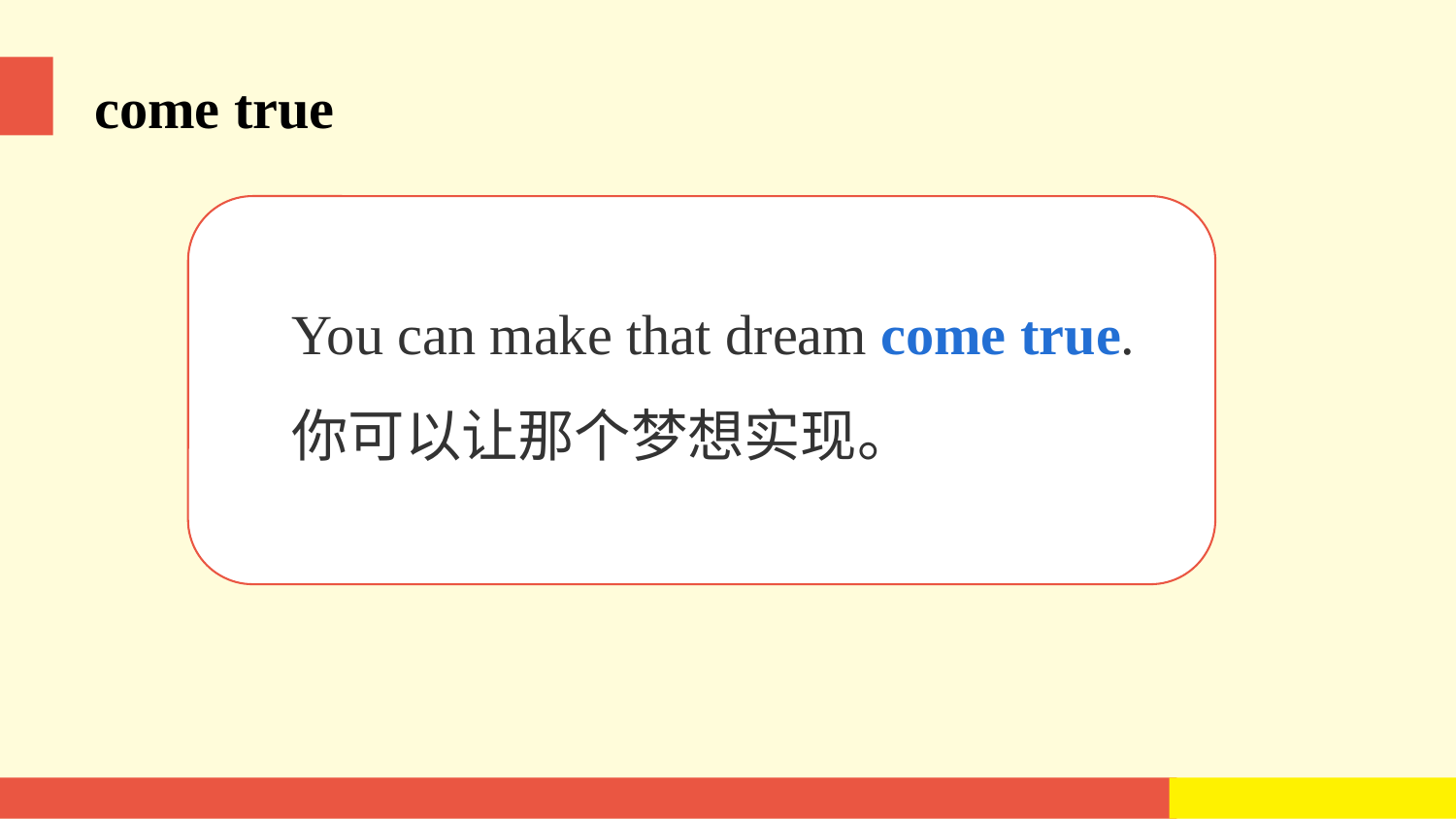

come true

You can make that dream come true.
你可以让那个梦想实现。